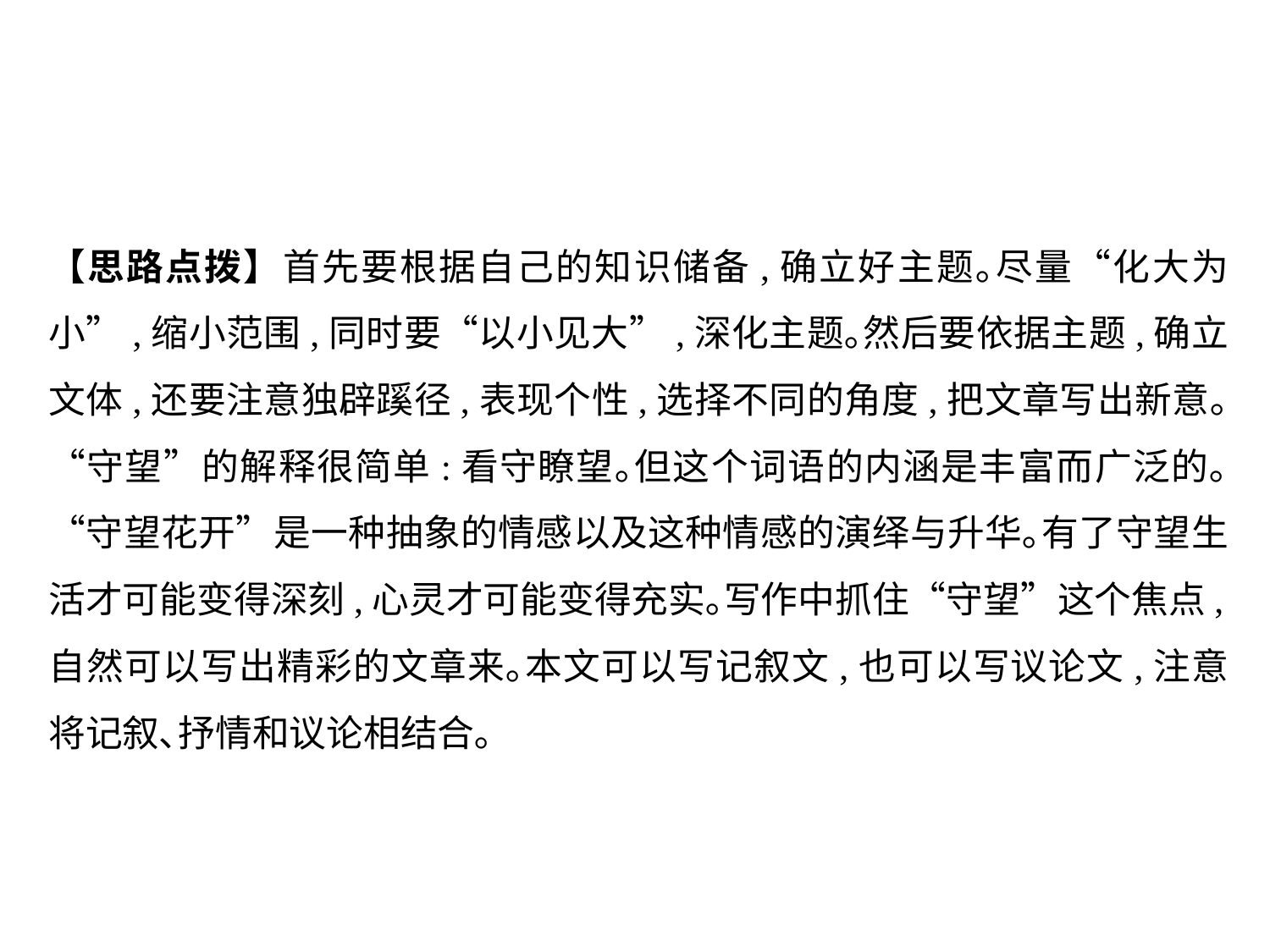

【思路点拨】首先要根据自己的知识储备,确立好主题｡尽量“化大为小”,缩小范围,同时要“以小见大”,深化主题｡然后要依据主题,确立文体,还要注意独辟蹊径,表现个性,选择不同的角度,把文章写出新意｡“守望”的解释很简单:看守瞭望｡但这个词语的内涵是丰富而广泛的｡“守望花开”是一种抽象的情感以及这种情感的演绎与升华｡有了守望生活才可能变得深刻,心灵才可能变得充实｡写作中抓住“守望”这个焦点,自然可以写出精彩的文章来｡本文可以写记叙文,也可以写议论文,注意将记叙､抒情和议论相结合｡